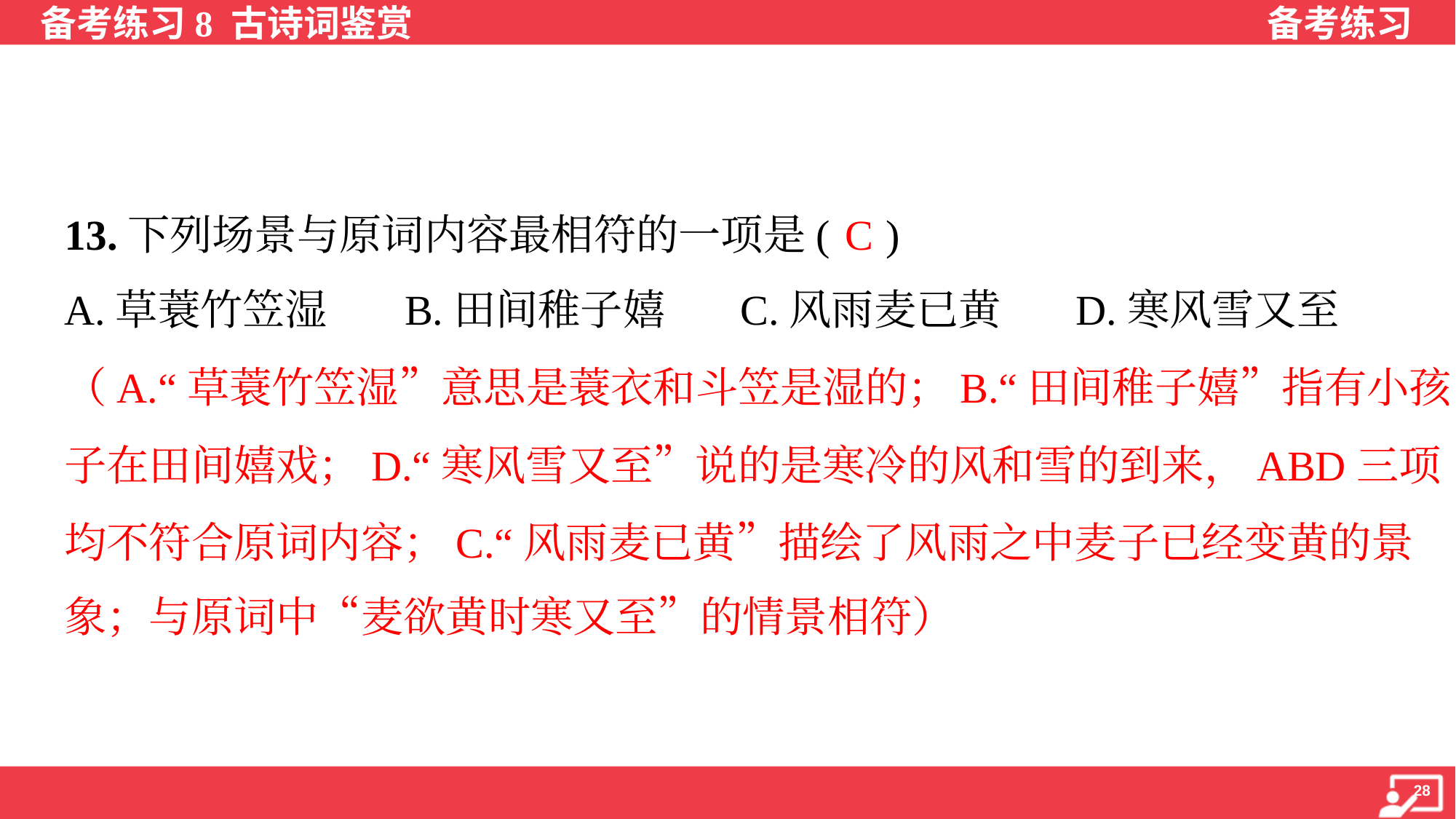

C
13.下列场景与原词内容最相符的一项是(     )
A.草蓑竹笠湿	B.田间稚子嬉	C.风雨麦已黄	D.寒风雪又至
（A.“草蓑竹笠湿”意思是蓑衣和斗笠是湿的；B.“田间稚子嬉”指有小孩
子在田间嬉戏；D.“寒风雪又至”说的是寒冷的风和雪的到来，ABD三项
均不符合原词内容；C.“风雨麦已黄”描绘了风雨之中麦子已经变黄的景
象；与原词中“麦欲黄时寒又至”的情景相符）